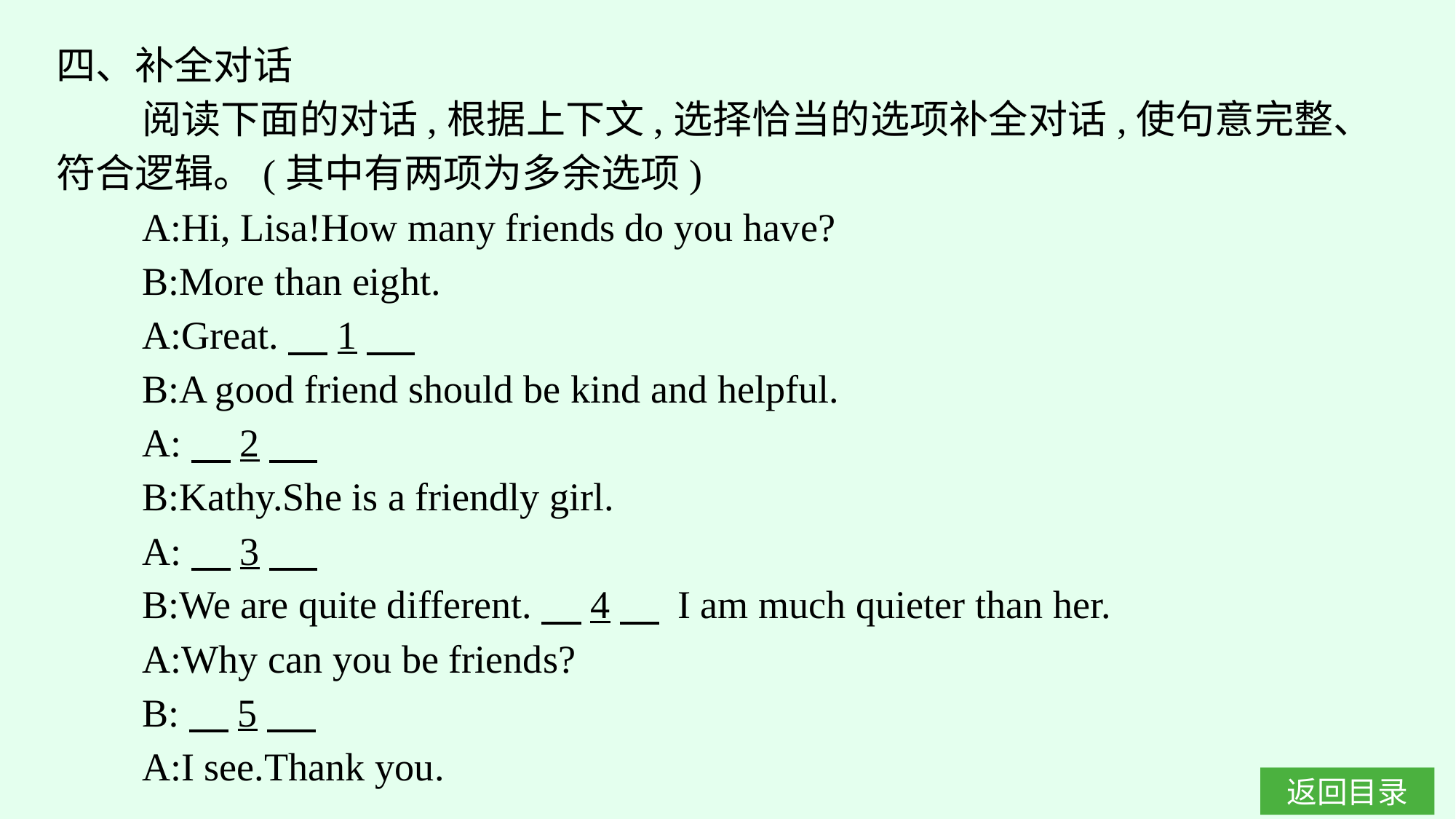

四、补全对话
阅读下面的对话,根据上下文,选择恰当的选项补全对话,使句意完整、符合逻辑。(其中有两项为多余选项)
A:Hi, Lisa!How many friends do you have?
B:More than eight.
A:Great.　1
B:A good friend should be kind and helpful.
A:　2
B:Kathy.She is a friendly girl.
A:　3
B:We are quite different.　4　 I am much quieter than her.
A:Why can you be friends?
B:　5
A:I see.Thank you.